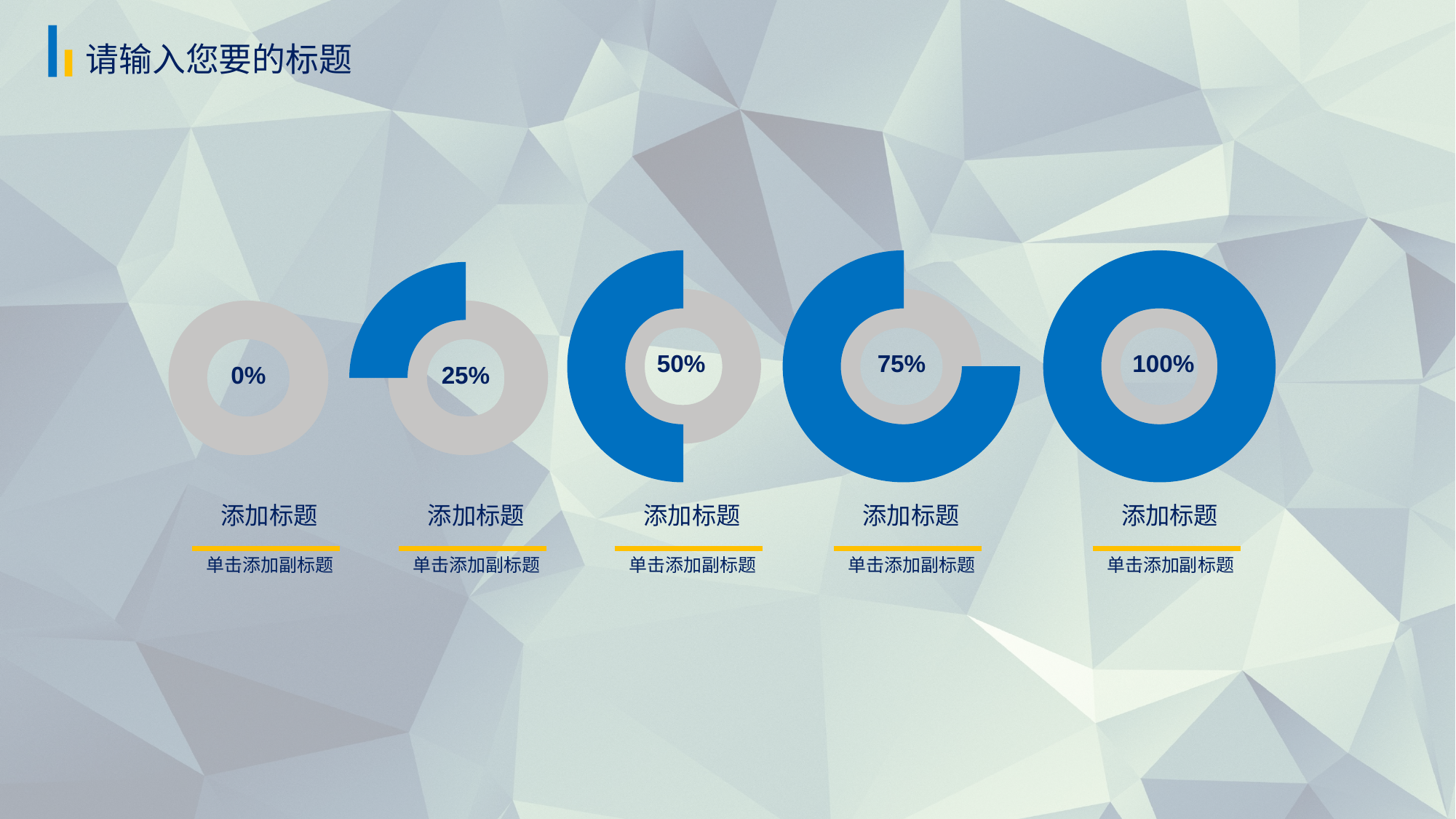

请输入您要的标题

50%

75%

100%

25%

0%
添加标题
单击添加副标题
添加标题
单击添加副标题
添加标题
单击添加副标题
添加标题
单击添加副标题
添加标题
单击添加副标题